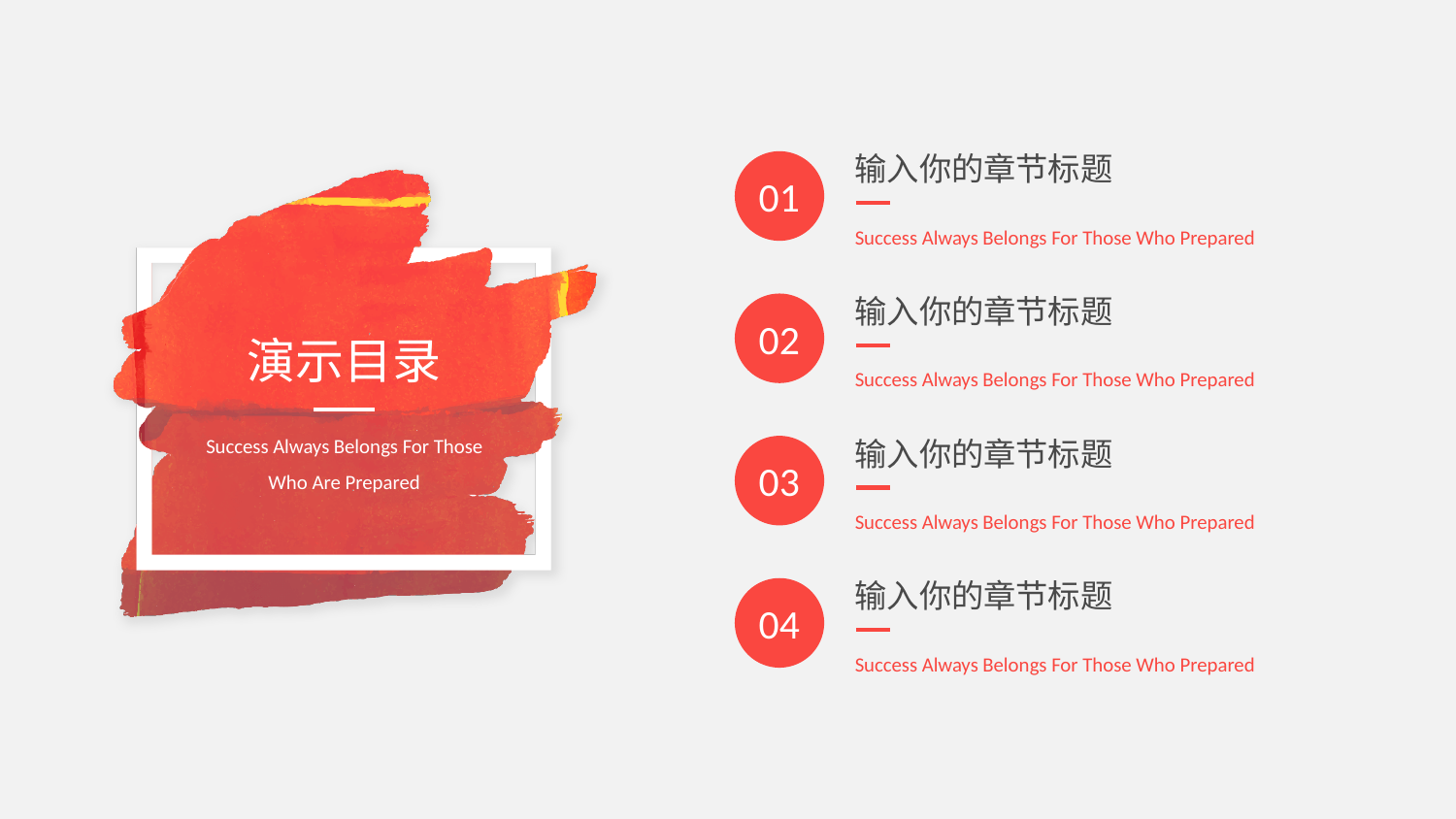

输入你的章节标题
01
Success Always Belongs For Those Who Prepared
输入你的章节标题
02
演示目录
Success Always Belongs For Those Who Prepared
Success Always Belongs For Those Who Are Prepared
输入你的章节标题
03
Success Always Belongs For Those Who Prepared
输入你的章节标题
04
Success Always Belongs For Those Who Prepared